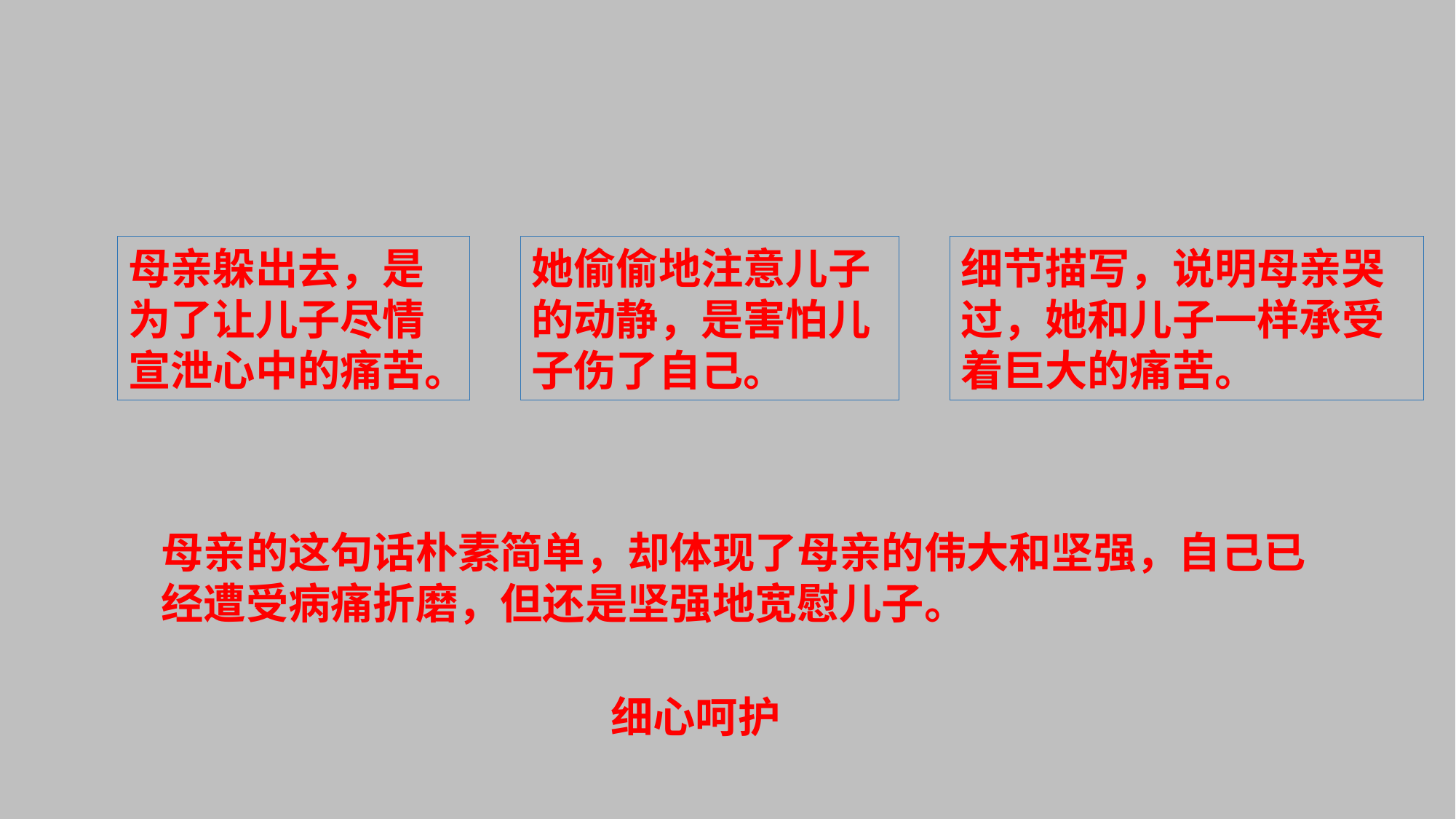

母亲躲出去，是为了让儿子尽情宣泄心中的痛苦。
她偷偷地注意儿子的动静，是害怕儿子伤了自己。
细节描写，说明母亲哭过，她和儿子一样承受着巨大的痛苦。
母亲的这句话朴素简单，却体现了母亲的伟大和坚强，自己已经遭受病痛折磨，但还是坚强地宽慰儿子。
细心呵护